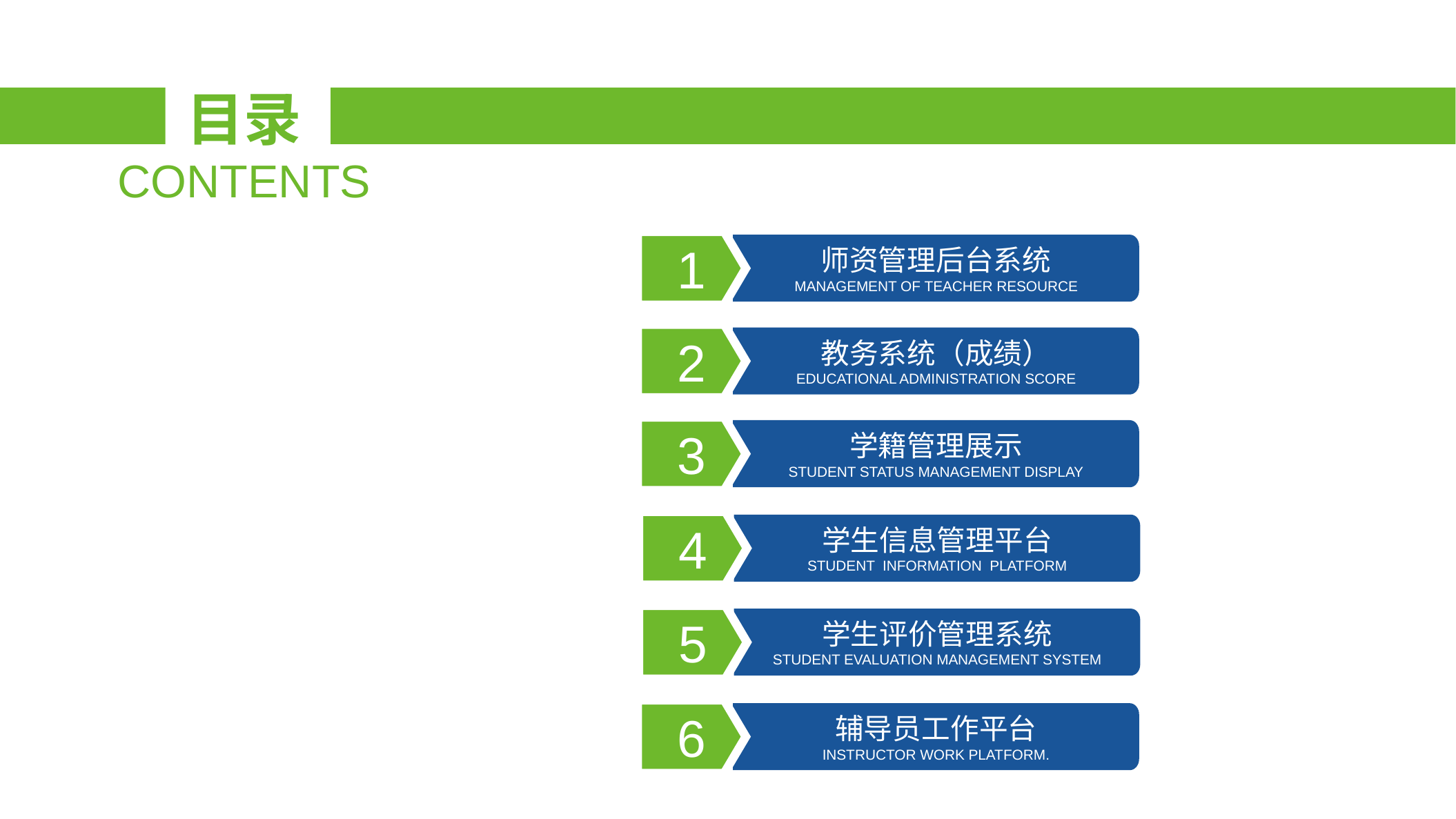

目录

CONTENTS
1
师资管理后台系统
MANAGEMENT OF TEACHER RESOURCE
2
教务系统（成绩）
EDUCATIONAL ADMINISTRATION SCORE
3
学籍管理展示
STUDENT STATUS MANAGEMENT DISPLAY
4
学生信息管理平台
STUDENT  INFORMATION  PLATFORM
5
学生评价管理系统
STUDENT EVALUATION MANAGEMENT SYSTEM
6
辅导员工作平台
INSTRUCTOR WORK PLATFORM.